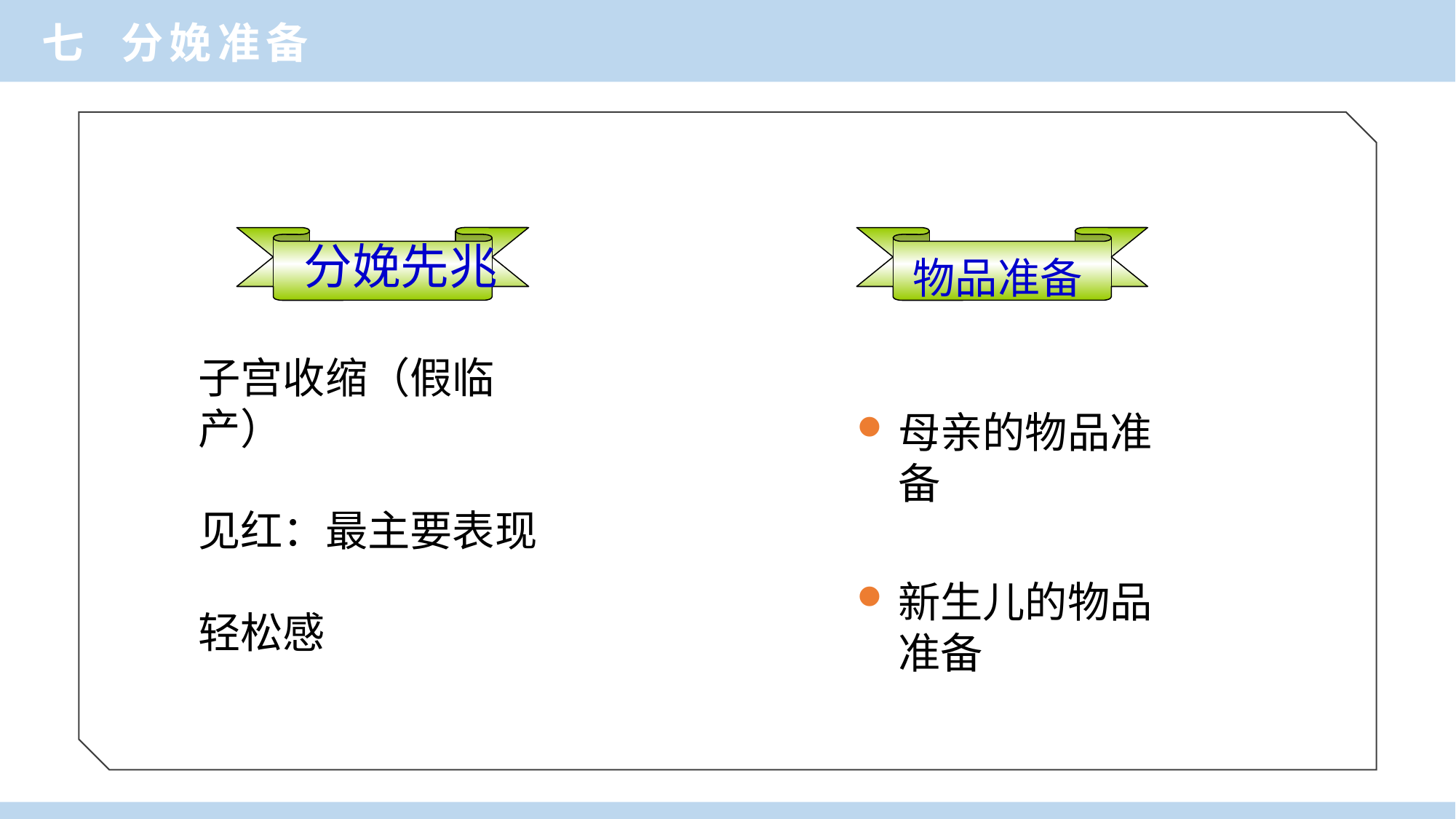

七  分娩准备

分娩先兆

物品准备
子宫收缩（假临产）

见红：最主要表现

轻松感
母亲的物品准备

新生儿的物品准备